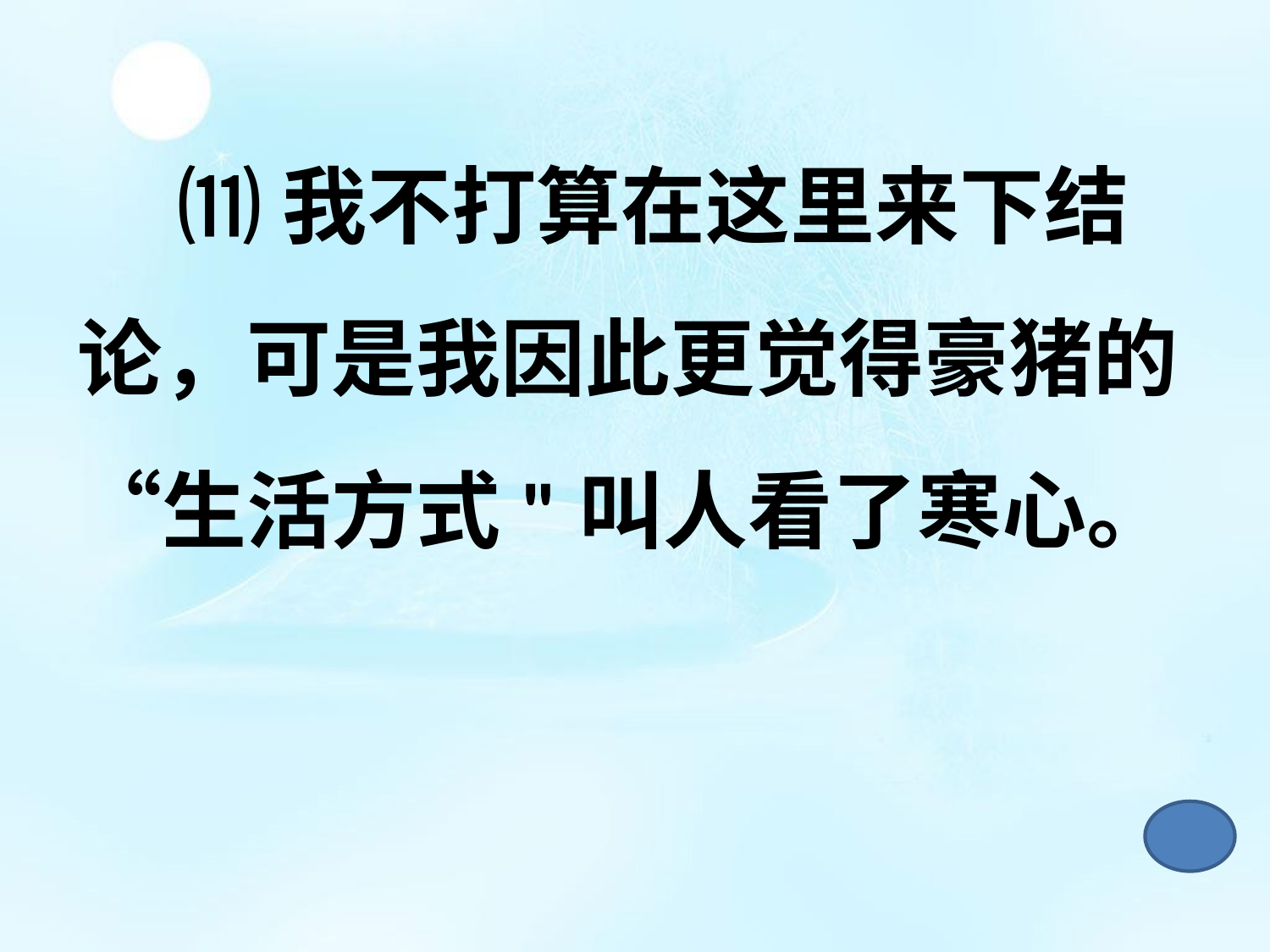

⑾我不打算在这里来下结论，可是我因此更觉得豪猪的“生活方式"叫人看了寒心。